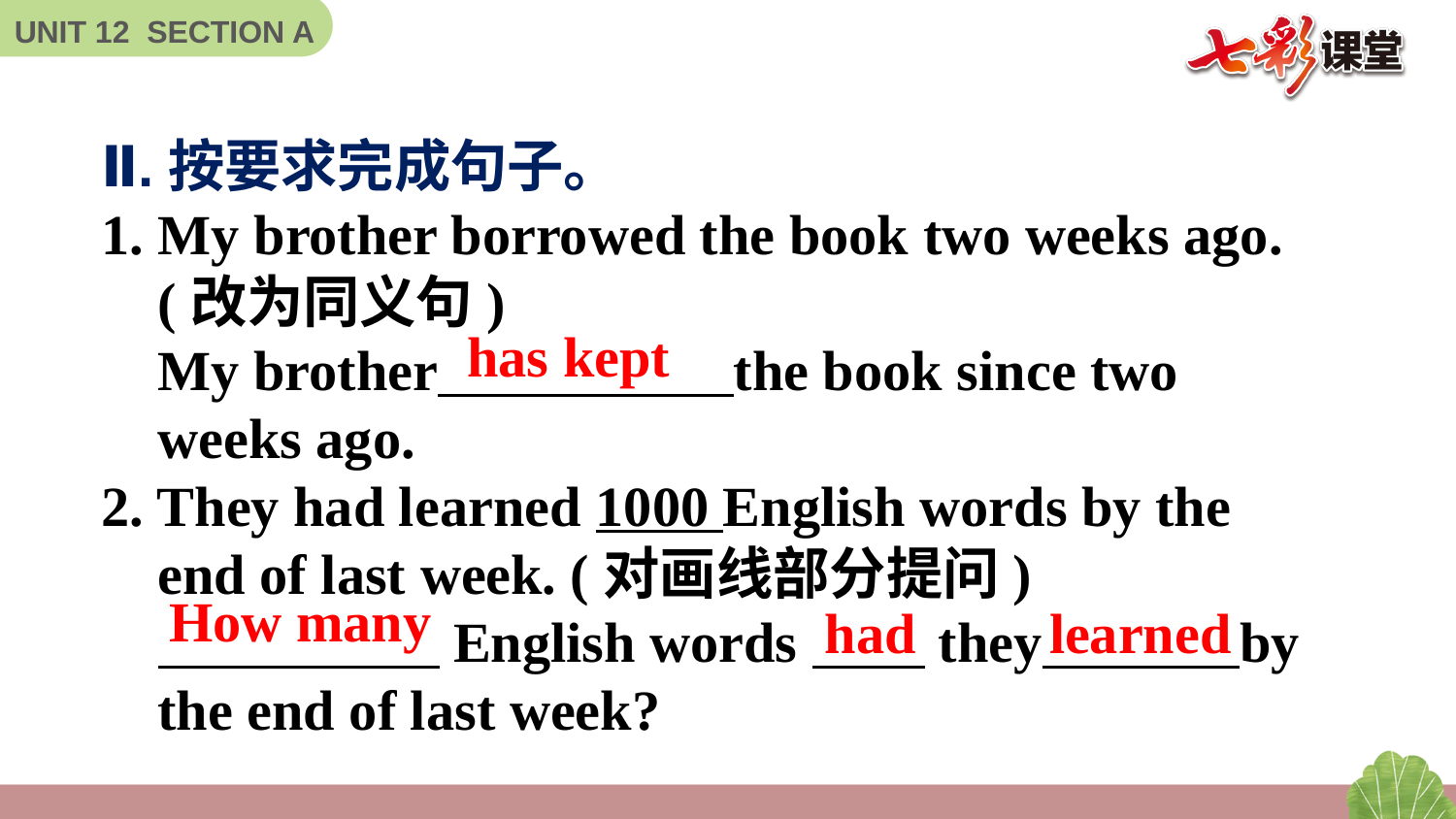

Ⅱ.按要求完成句子。
1. My brother borrowed the book two weeks ago.
    (改为同义句)
    My brother                     the book since two
    weeks ago.
2. They had learned 1000 English words by the
    end of last week. (对画线部分提问)
                         English words          they              by
    the end of last week?
has kept
How many
 had
learned